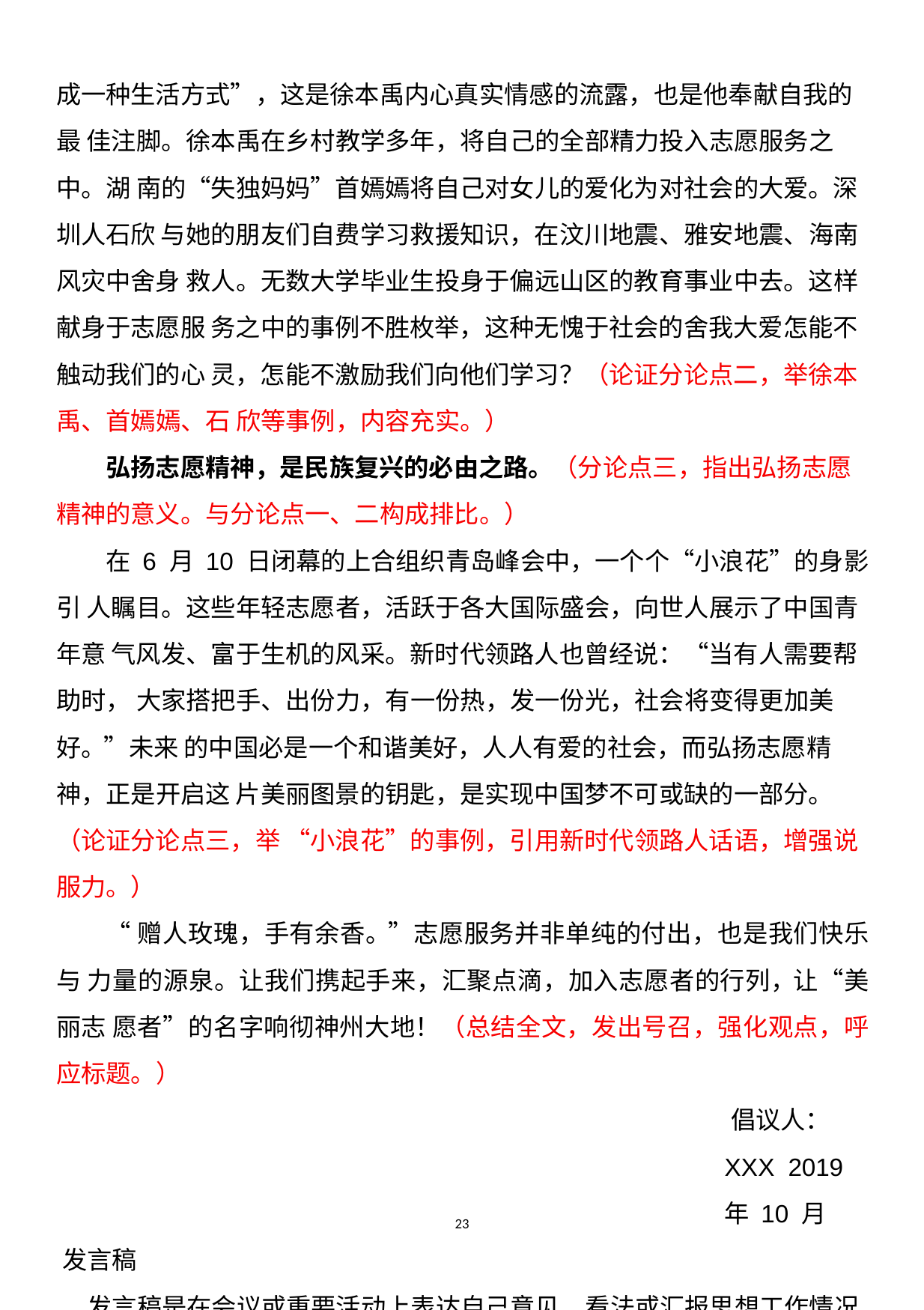

成一种生活方式”，这是徐本禹内心真实情感的流露，也是他奉献自我的最 佳注脚。徐本禹在乡村教学多年，将自己的全部精力投入志愿服务之中。湖 南的“失独妈妈”首嫣嫣将自己对女儿的爱化为对社会的大爱。深圳人石欣 与她的朋友们自费学习救援知识，在汶川地震、雅安地震、海南风灾中舍身 救人。无数大学毕业生投身于偏远山区的教育事业中去。这样献身于志愿服 务之中的事例不胜枚举，这种无愧于社会的舍我大爱怎能不触动我们的心 灵，怎能不激励我们向他们学习？（论证分论点二，举徐本禹、首嫣嫣、石 欣等事例，内容充实。）
弘扬志愿精神，是民族复兴的必由之路。（分论点三，指出弘扬志愿 精神的意义。与分论点一、二构成排比。）
在 6 月 10 日闭幕的上合组织青岛峰会中，一个个“小浪花”的身影引 人瞩目。这些年轻志愿者，活跃于各大国际盛会，向世人展示了中国青年意 气风发、富于生机的风采。新时代领路人也曾经说：“当有人需要帮助时， 大家搭把手、出份力，有一份热，发一份光，社会将变得更加美好。”未来 的中国必是一个和谐美好，人人有爱的社会，而弘扬志愿精神，正是开启这 片美丽图景的钥匙，是实现中国梦不可或缺的一部分。（论证分论点三，举 “小浪花”的事例，引用新时代领路人话语，增强说服力。）
“赠人玫瑰，手有余香。”志愿服务并非单纯的付出，也是我们快乐与 力量的源泉。让我们携起手来，汇聚点滴，加入志愿者的行列，让“美丽志 愿者”的名字响彻神州大地！（总结全文，发出号召，强化观点，呼应标题。）
倡议人：XXX  2019 年 10 月
发言稿
发言稿是在会议或重要活动上表达自己意见、看法或汇报思想工作情况而
23